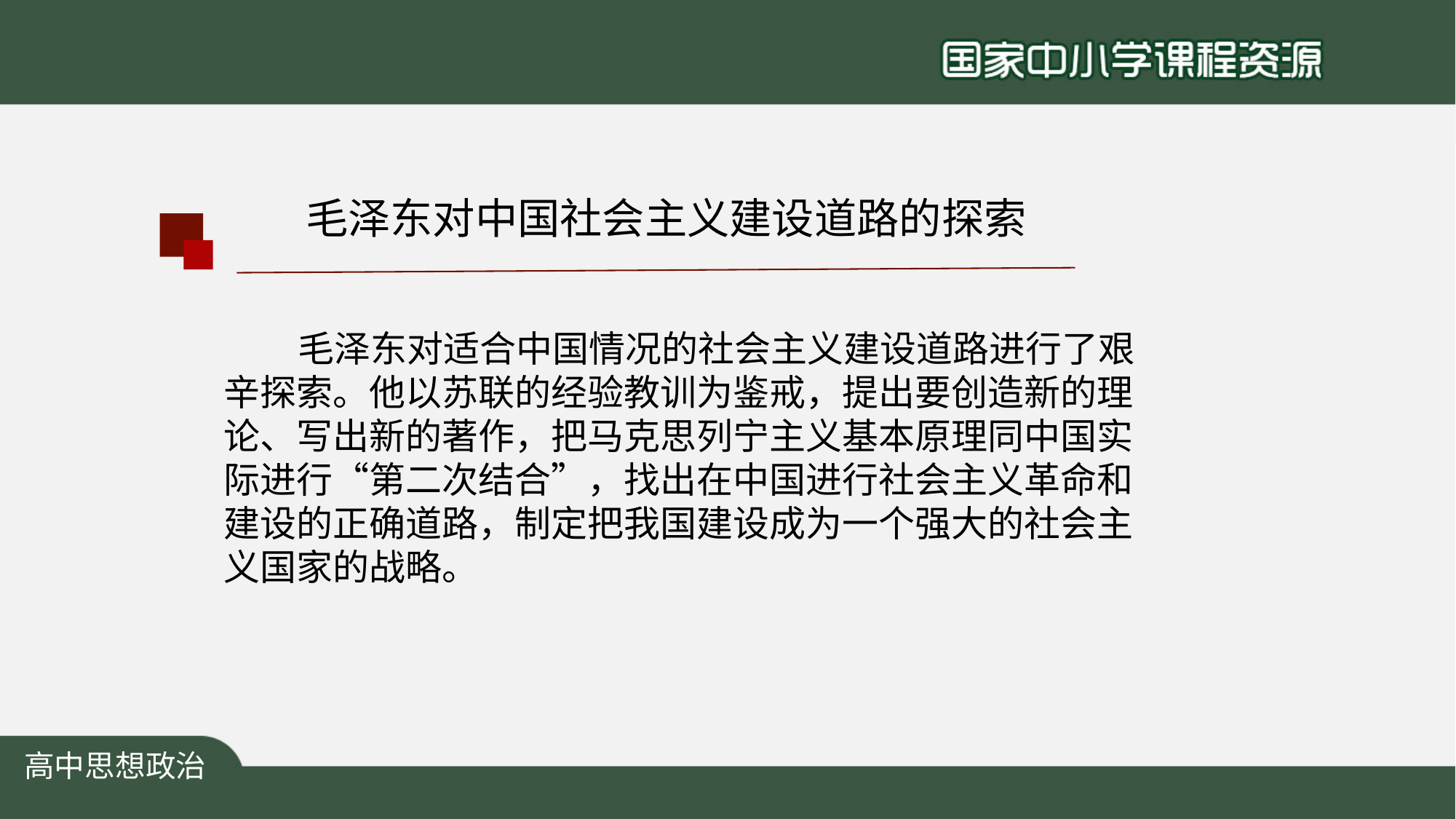

毛泽东对中国社会主义建设道路的探索

        毛泽东对适合中国情况的社会主义建设道路进行了艰辛探索。他以苏联的经验教训为鉴戒，提出要创造新的理论、写出新的著作，把马克思列宁主义基本原理同中国实际进行“第二次结合”，找出在中国进行社会主义革命和建设的正确道路，制定把我国建设成为一个强大的社会主义国家的战略。